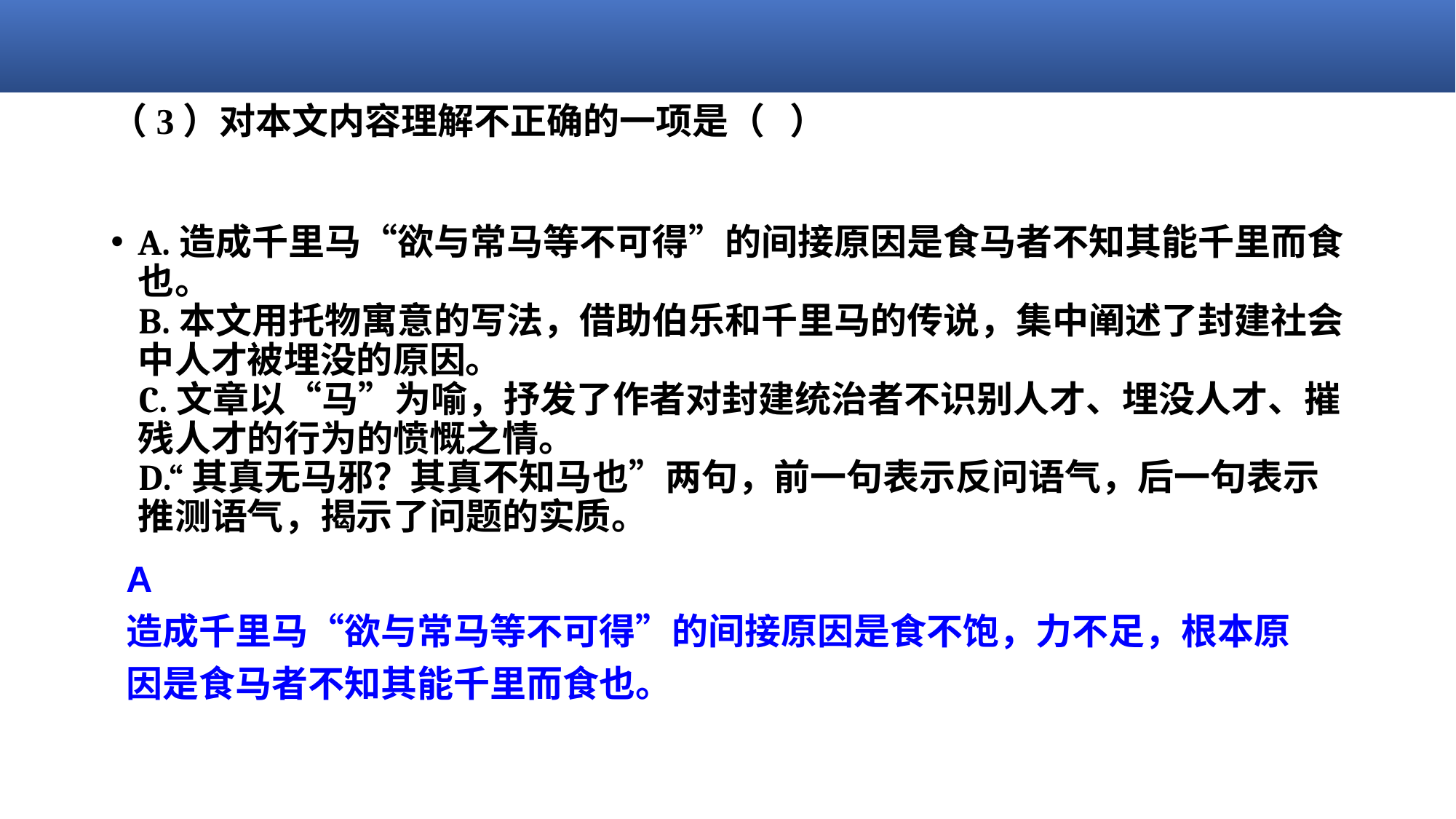

# （3）对本文内容理解不正确的一项是（   ）
A.造成千里马“欲与常马等不可得”的间接原因是食马者不知其能千里而食也。
B.本文用托物寓意的写法，借助伯乐和千里马的传说，集中阐述了封建社会中人才被埋没的原因。
C.文章以“马”为喻，抒发了作者对封建统治者不识别人才、埋没人才、摧残人才的行为的愤慨之情。
D.“其真无马邪？其真不知马也”两句，前一句表示反问语气，后一句表示推测语气，揭示了问题的实质。
A
造成千里马“欲与常马等不可得”的间接原因是食不饱，力不足，根本原因是食马者不知其能千里而食也。